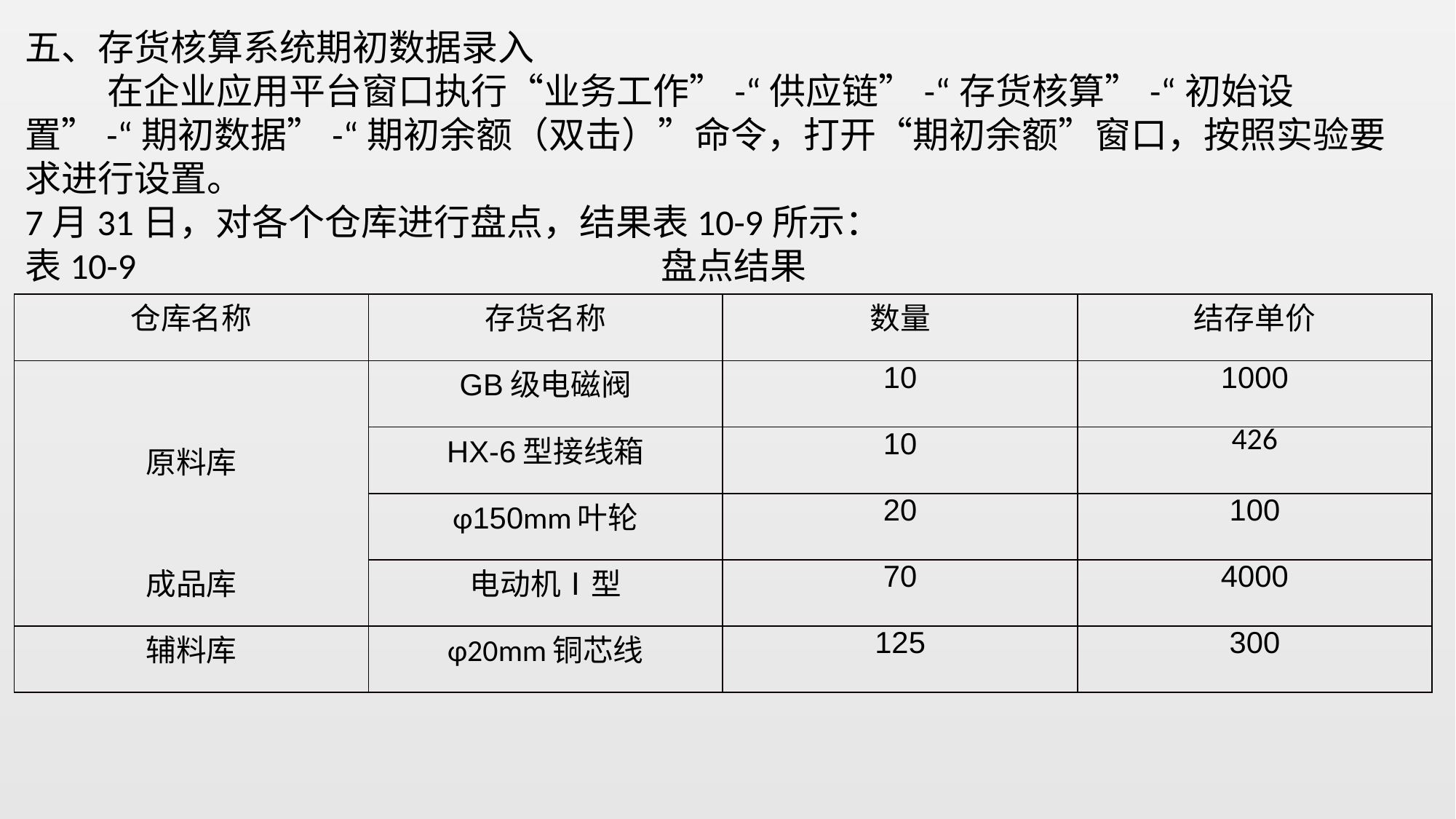

五、存货核算系统期初数据录入
         在企业应用平台窗口执行“业务工作”-“供应链”-“存货核算”-“初始设置”-“期初数据”-“期初余额（双击）”命令，打开“期初余额”窗口，按照实验要求进行设置。
7月31日，对各个仓库进行盘点，结果表10-9所示：
表10-9                                                               盘点结果
| 仓库名称 | 存货名称 | 数量 | 结存单价 |
| --- | --- | --- | --- |
| 原料库 | GB级电磁阀 | 10 | 1000 |
|  | HX-6型接线箱 | 10 | 426 |
|  | ɸ150mm叶轮 | 20 | 100 |
| 成品库 | 电动机Ⅰ型 | 70 | 4000 |
| 辅料库 | ɸ20mm铜芯线 | 125 | 300 |